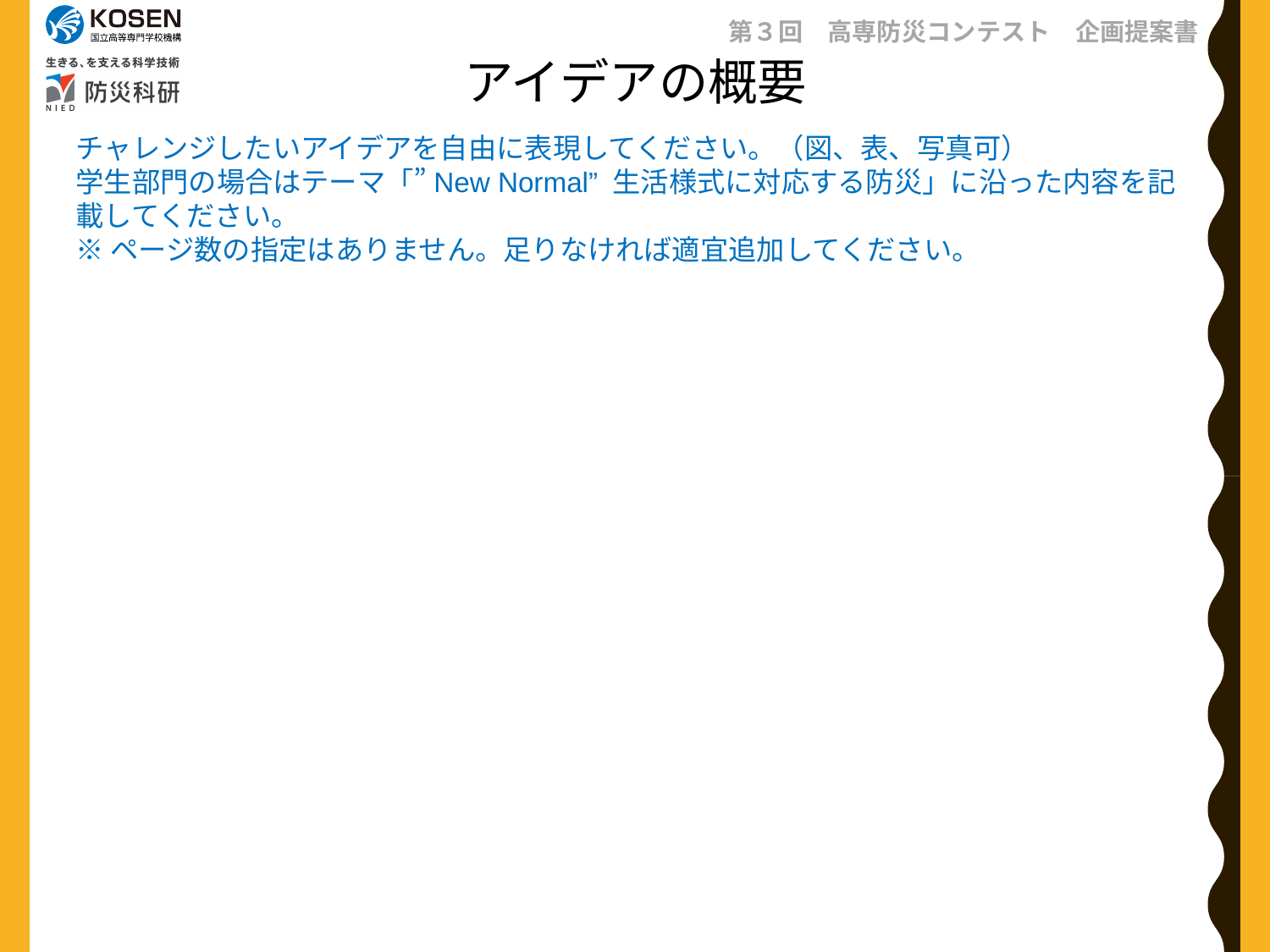

アイデアの概要
チャレンジしたいアイデアを自由に表現してください。（図、表、写真可）
学生部門の場合はテーマ「”New Normal” 生活様式に対応する防災」に沿った内容を記載してください。
※ページ数の指定はありません。足りなければ適宜追加してください。